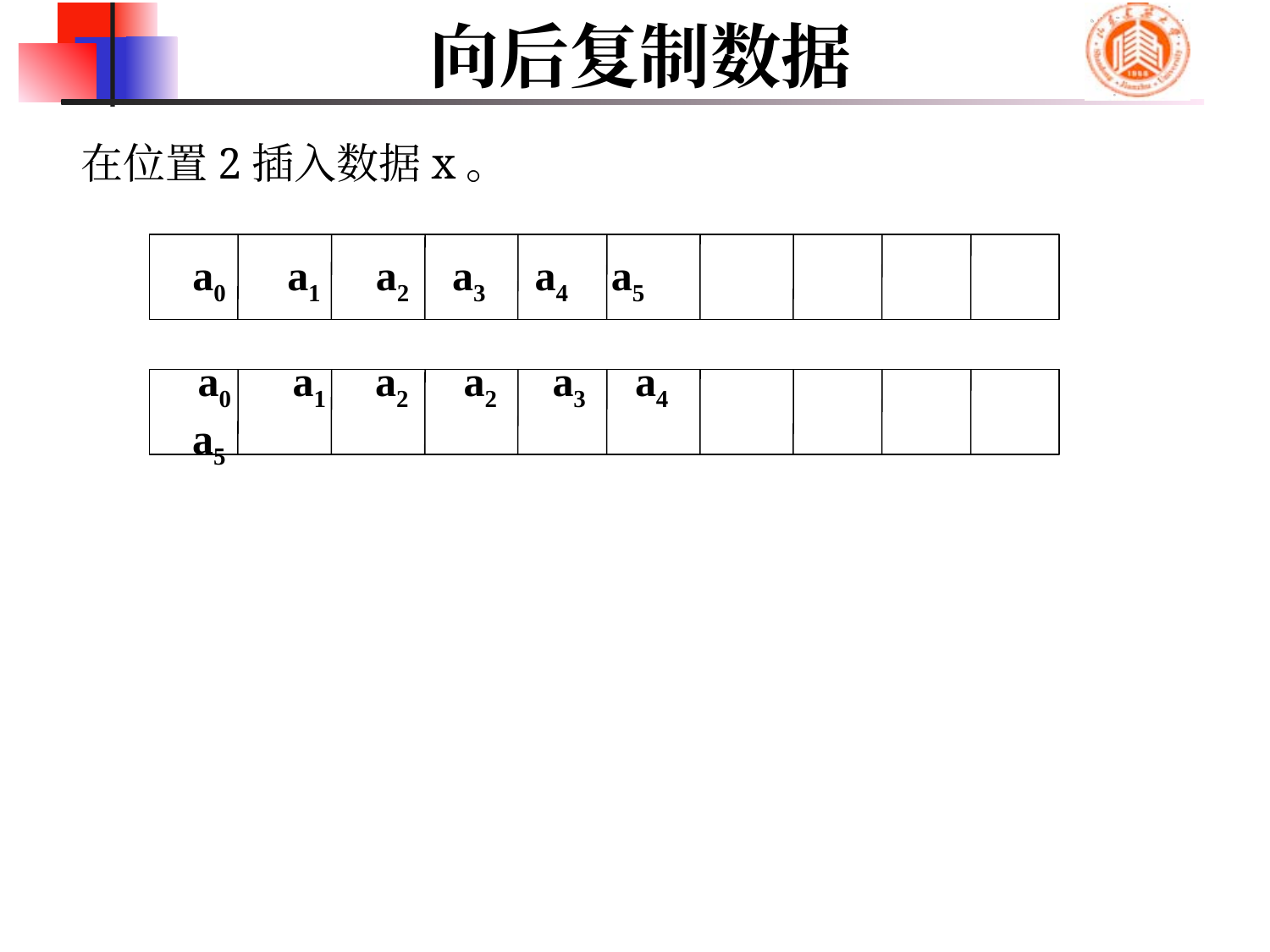

# 向后复制数据
在位置2插入数据x。

a0          a1         a2       a3        a4       a5

a0          a1        a2         a2         a3        a4        a5